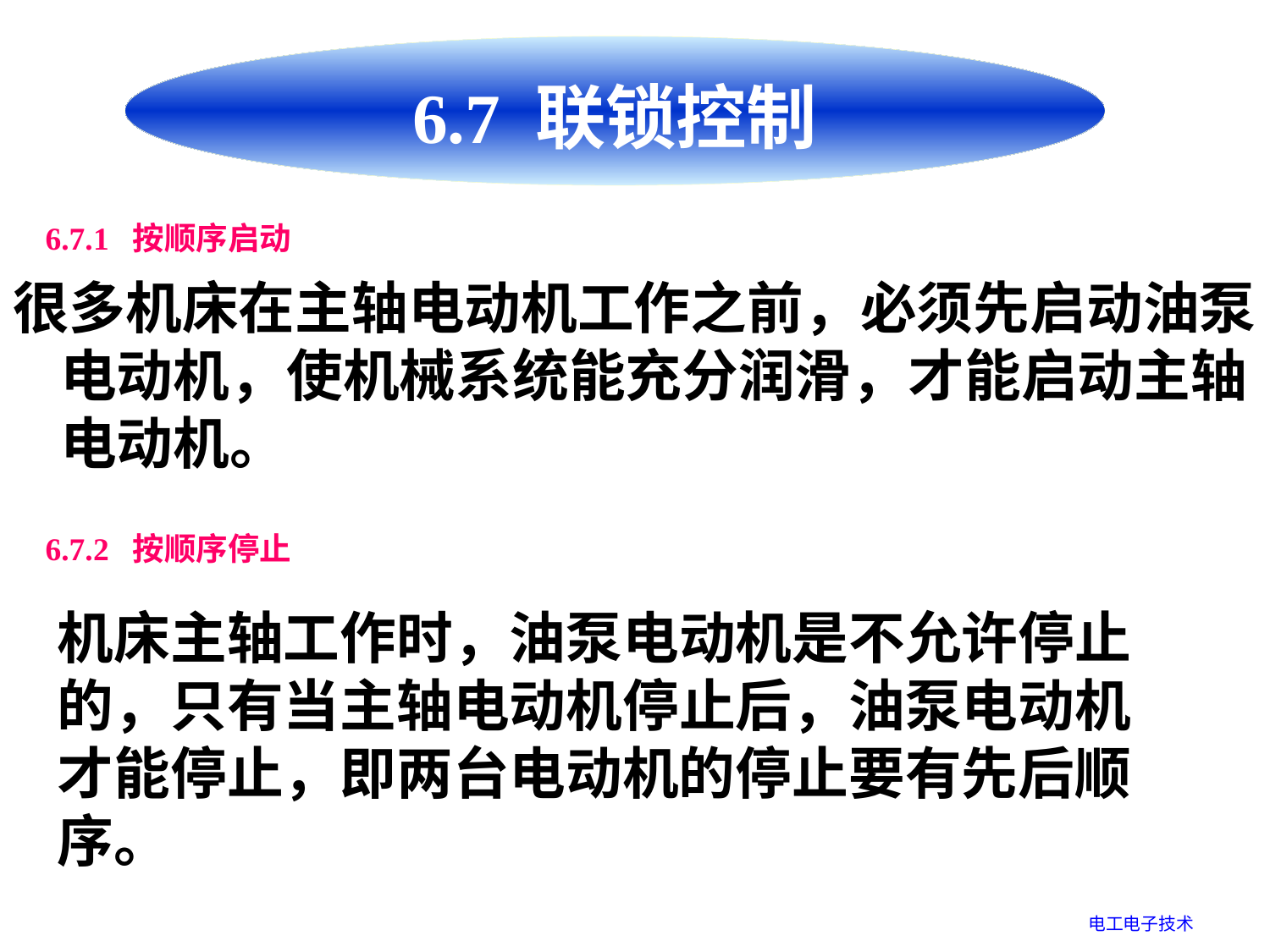

6.7 联锁控制
6.7.1  按顺序启动

很多机床在主轴电动机工作之前，必须先启动油泵电动机，使机械系统能充分润滑，才能启动主轴电动机。
6.7.2  按顺序停止

机床主轴工作时，油泵电动机是不允许停止的，只有当主轴电动机停止后，油泵电动机才能停止，即两台电动机的停止要有先后顺序。
电工电子技术